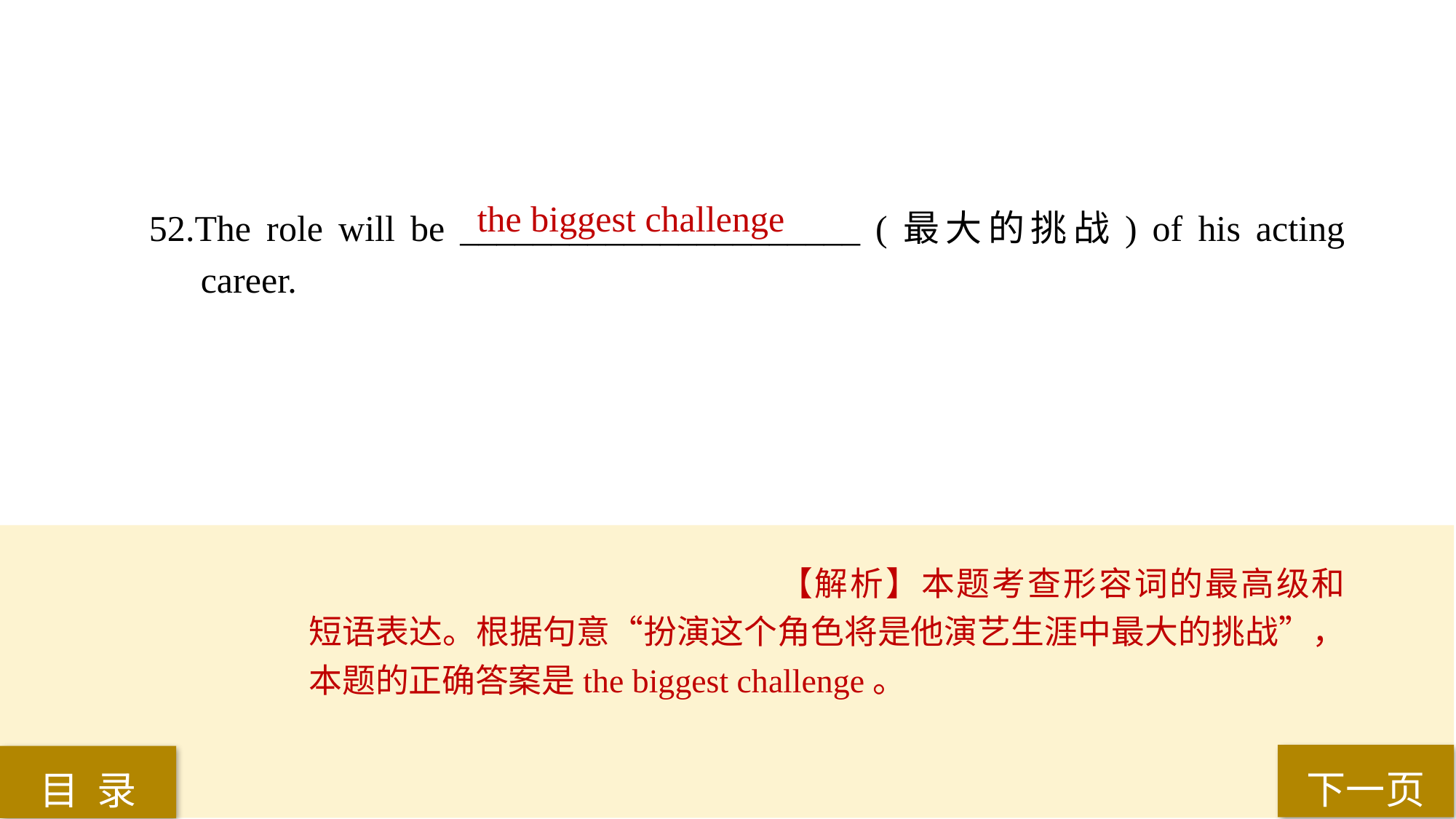

the biggest challenge
52.The role will be ______________________ (最大的挑战) of his acting career.
【解析】本题考查形容词的最高级和短语表达。根据句意“扮演这个角色将是他演艺生涯中最大的挑战”，本题的正确答案是the biggest challenge。